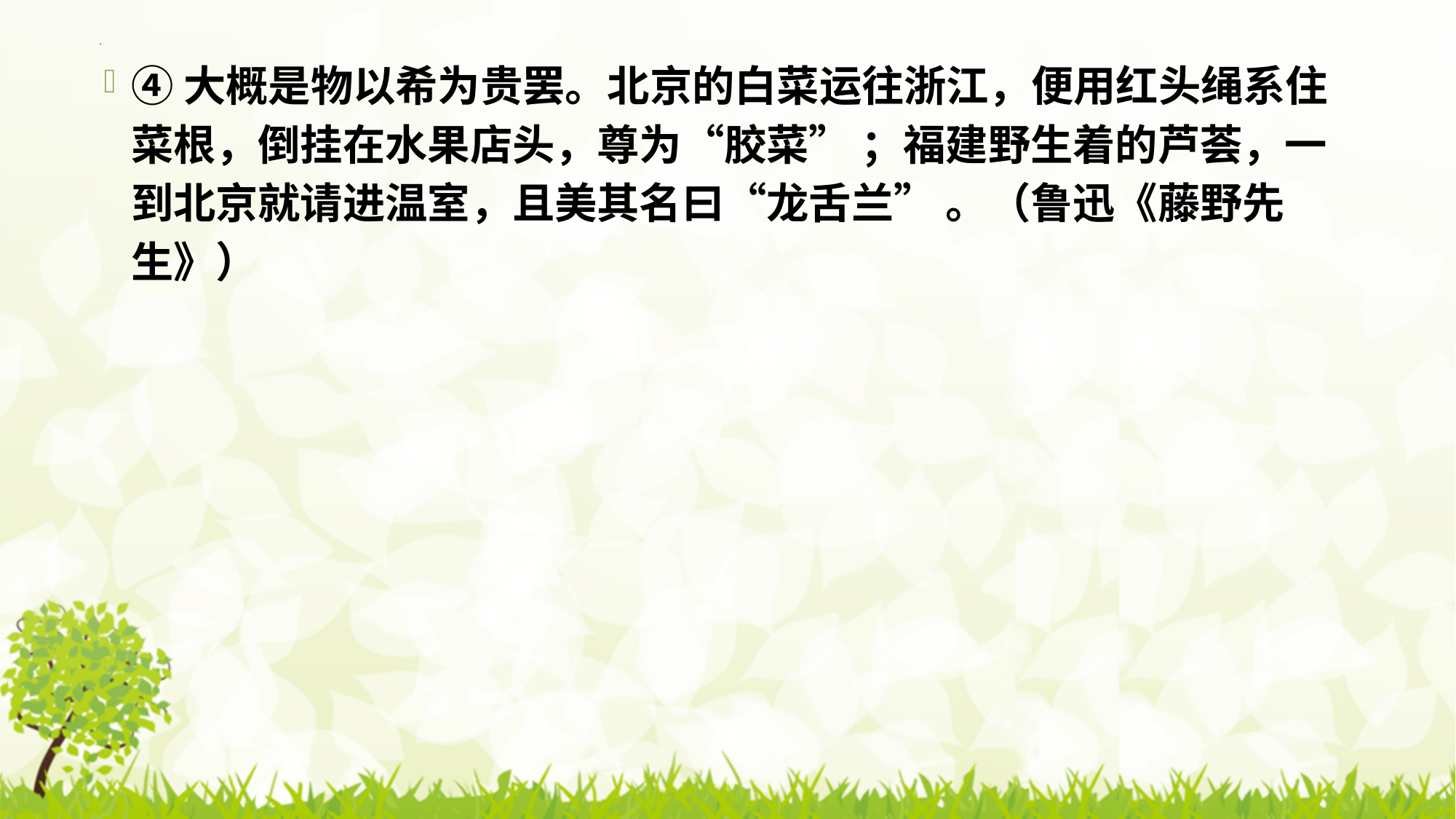

④大概是物以希为贵罢。北京的白菜运往浙江，便用红头绳系住菜根，倒挂在水果店头，尊为“胶菜” ；福建野生着的芦荟，一到北京就请进温室，且美其名曰“龙舌兰” 。（鲁迅《藤野先生》）